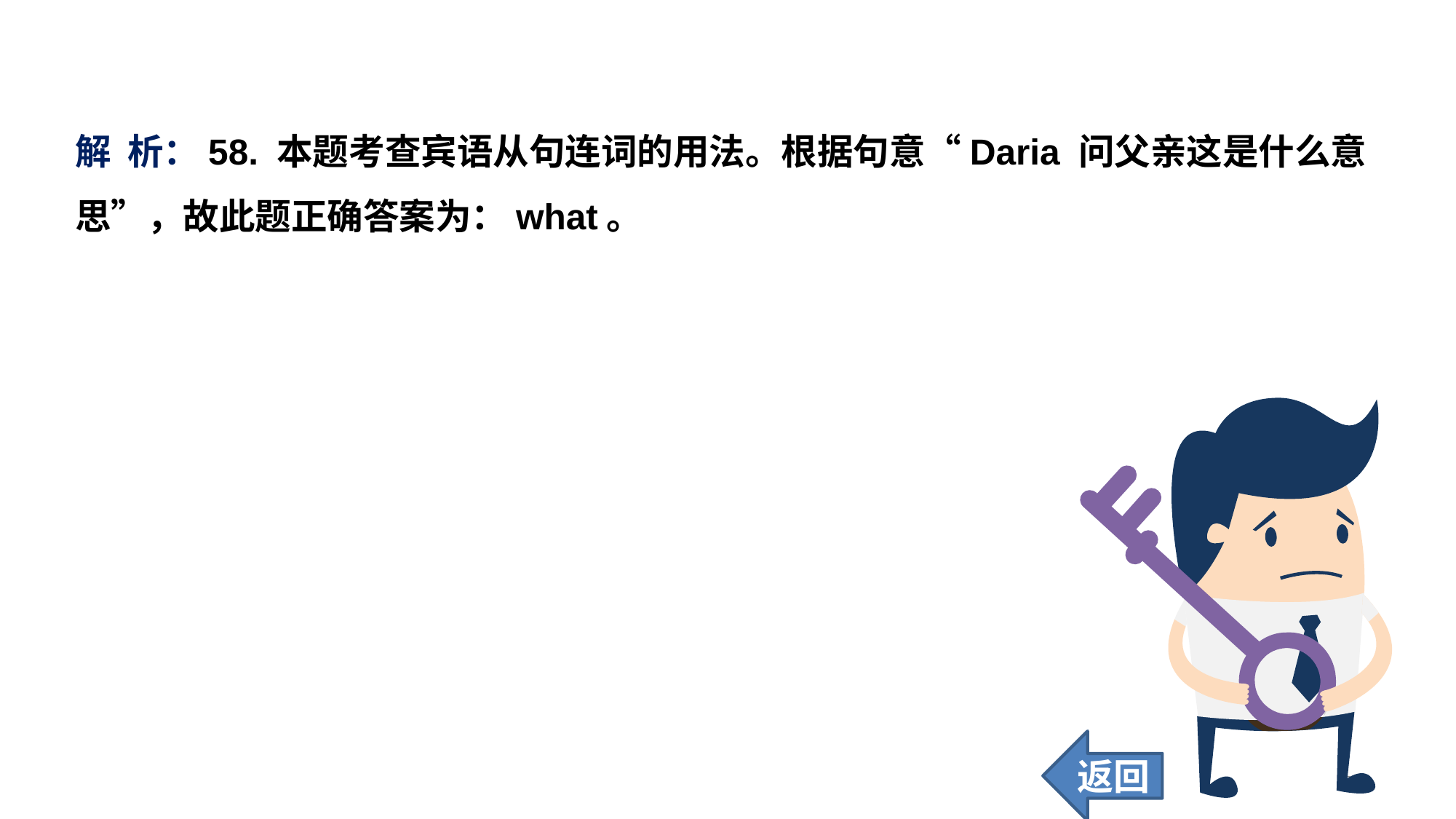

解  析：58. 本题考查宾语从句连词的用法。根据句意“Daria 问父亲这是什么意思”，故此题正确答案为：what。

返回
246